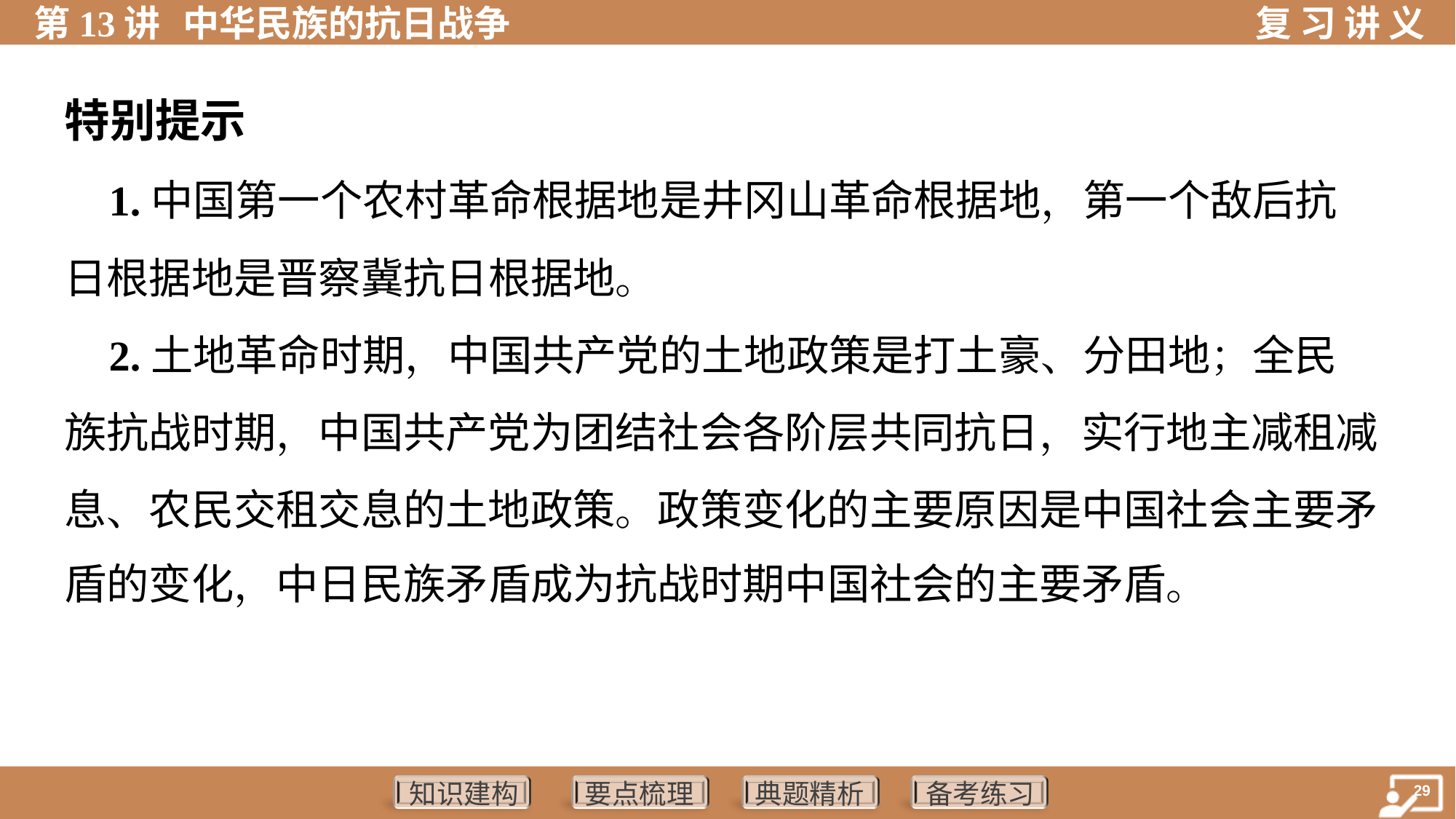

特别提示
    1.中国第一个农村革命根据地是井冈山革命根据地，第一个敌后抗
日根据地是晋察冀抗日根据地。
    2.土地革命时期，中国共产党的土地政策是打土豪、分田地；全民
族抗战时期，中国共产党为团结社会各阶层共同抗日，实行地主减租减
息、农民交租交息的土地政策。政策变化的主要原因是中国社会主要矛
盾的变化，中日民族矛盾成为抗战时期中国社会的主要矛盾。